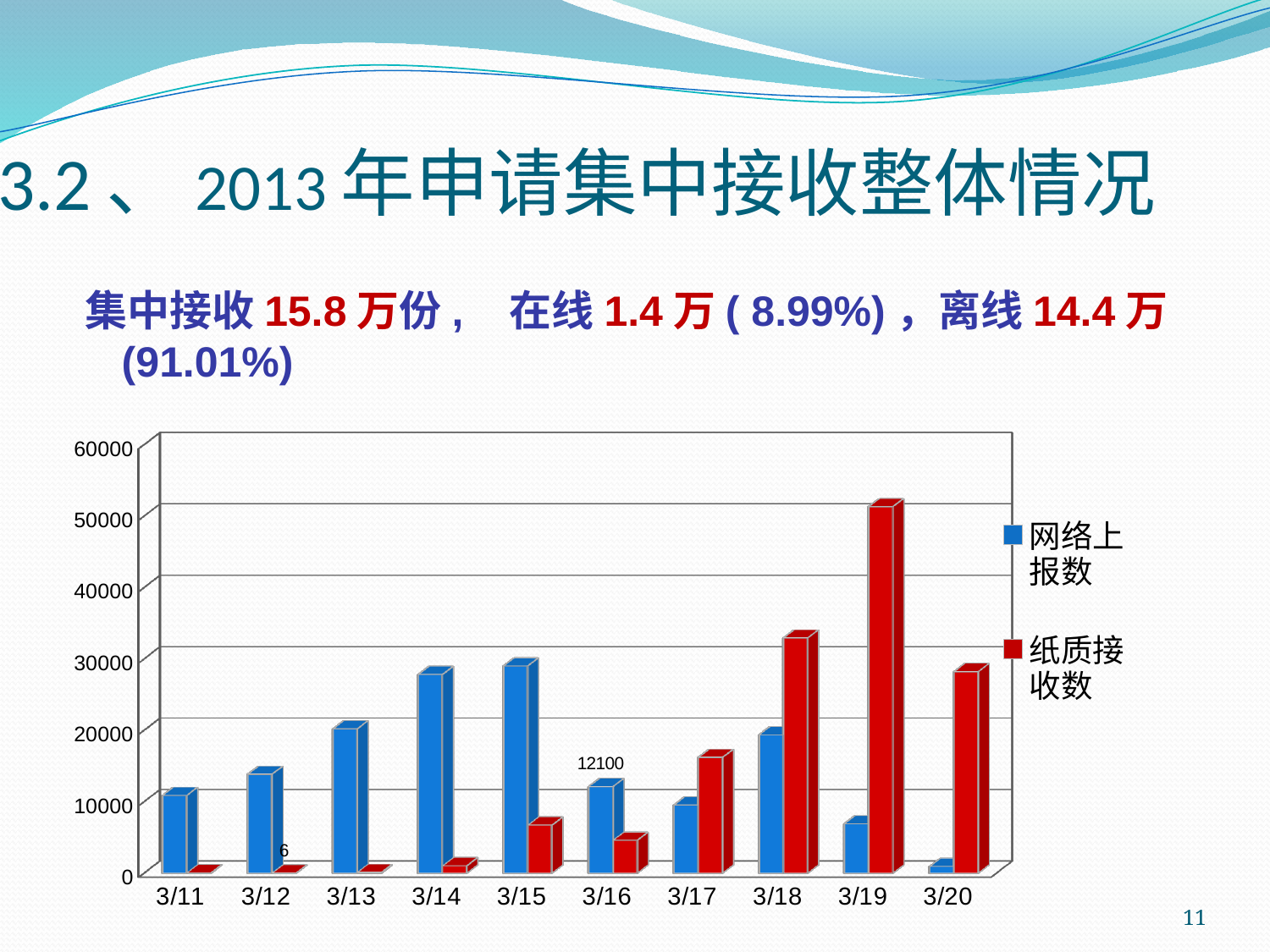

# 3.2、2013年申请集中接收整体情况
集中接收15.8万份,   在线1.4万( 8.99%)，离线14.4万(91.01%)

[unsupported chart]

11